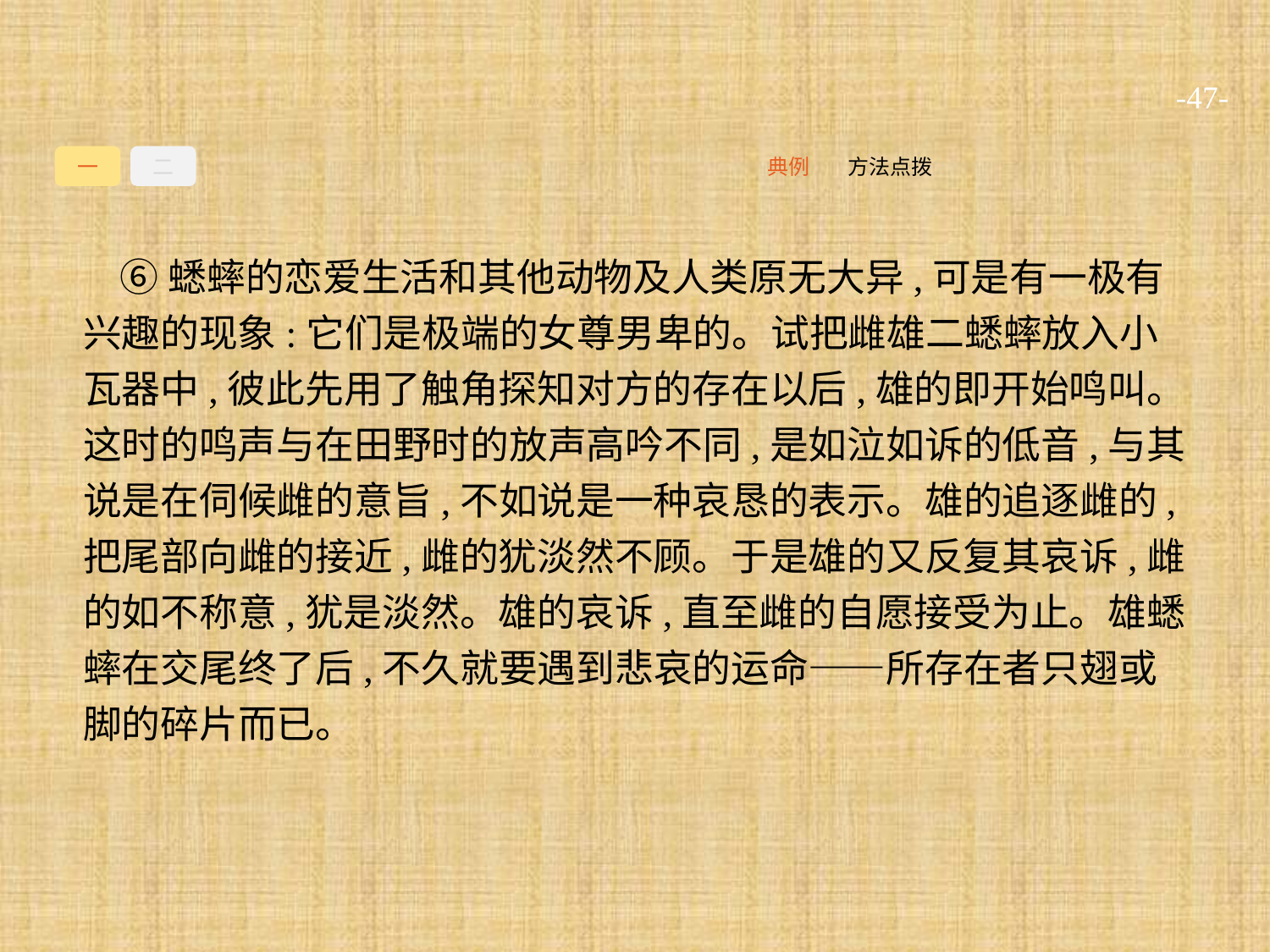

-47-
一
二
方法点拨
典例
⑥蟋蟀的恋爱生活和其他动物及人类原无大异,可是有一极有兴趣的现象:它们是极端的女尊男卑的。试把雌雄二蟋蟀放入小瓦器中,彼此先用了触角探知对方的存在以后,雄的即开始鸣叫。这时的鸣声与在田野时的放声高吟不同,是如泣如诉的低音,与其说是在伺候雌的意旨,不如说是一种哀恳的表示。雄的追逐雌的,把尾部向雌的接近,雌的犹淡然不顾。于是雄的又反复其哀诉,雌的如不称意,犹是淡然。雄的哀诉,直至雌的自愿接受为止。雄蟋蟀在交尾终了后,不久就要遇到悲哀的运命——所存在者只翅或脚的碎片而已。